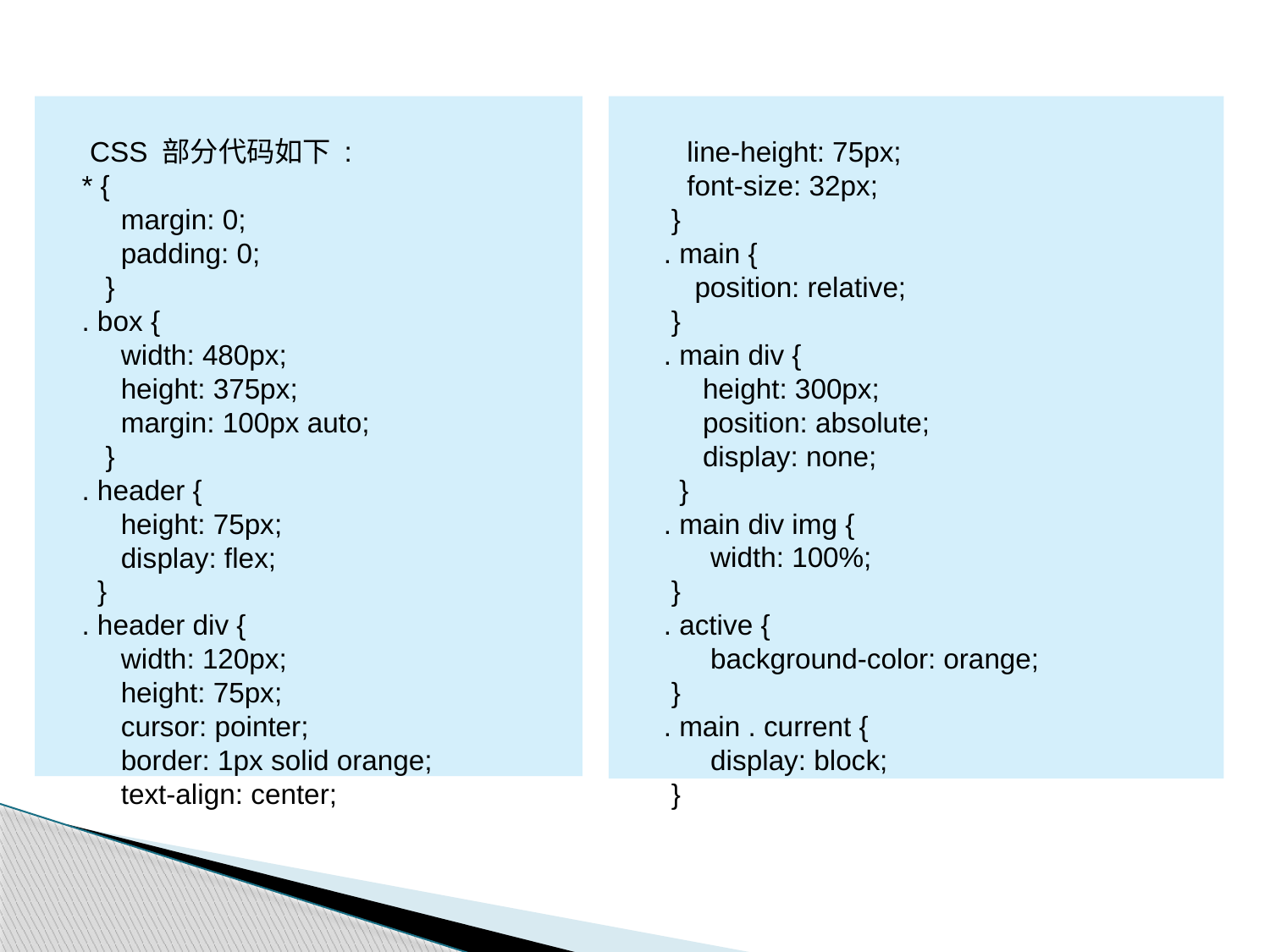

CSS 部分代码如下 :
      * {
           margin: 0;
           padding: 0;
         }
      . box {
           width: 480px;
           height: 375px;
           margin: 100px auto;
         }
      . header {
           height: 75px;
           display: flex;
        }
      . header div {
           width: 120px;
           height: 75px;
           cursor: pointer;
           border: 1px solid orange;
           text-align: center;

          line-height: 75px;
          font-size: 32px;
        }
       . main {
           position: relative;
        }
       . main div {
            height: 300px;
            position: absolute;
            display: none;
         }
       . main div img {
             width: 100%;
        }
       . active {
             background-color: orange;
        }
       . main . current {
             display: block;
        }